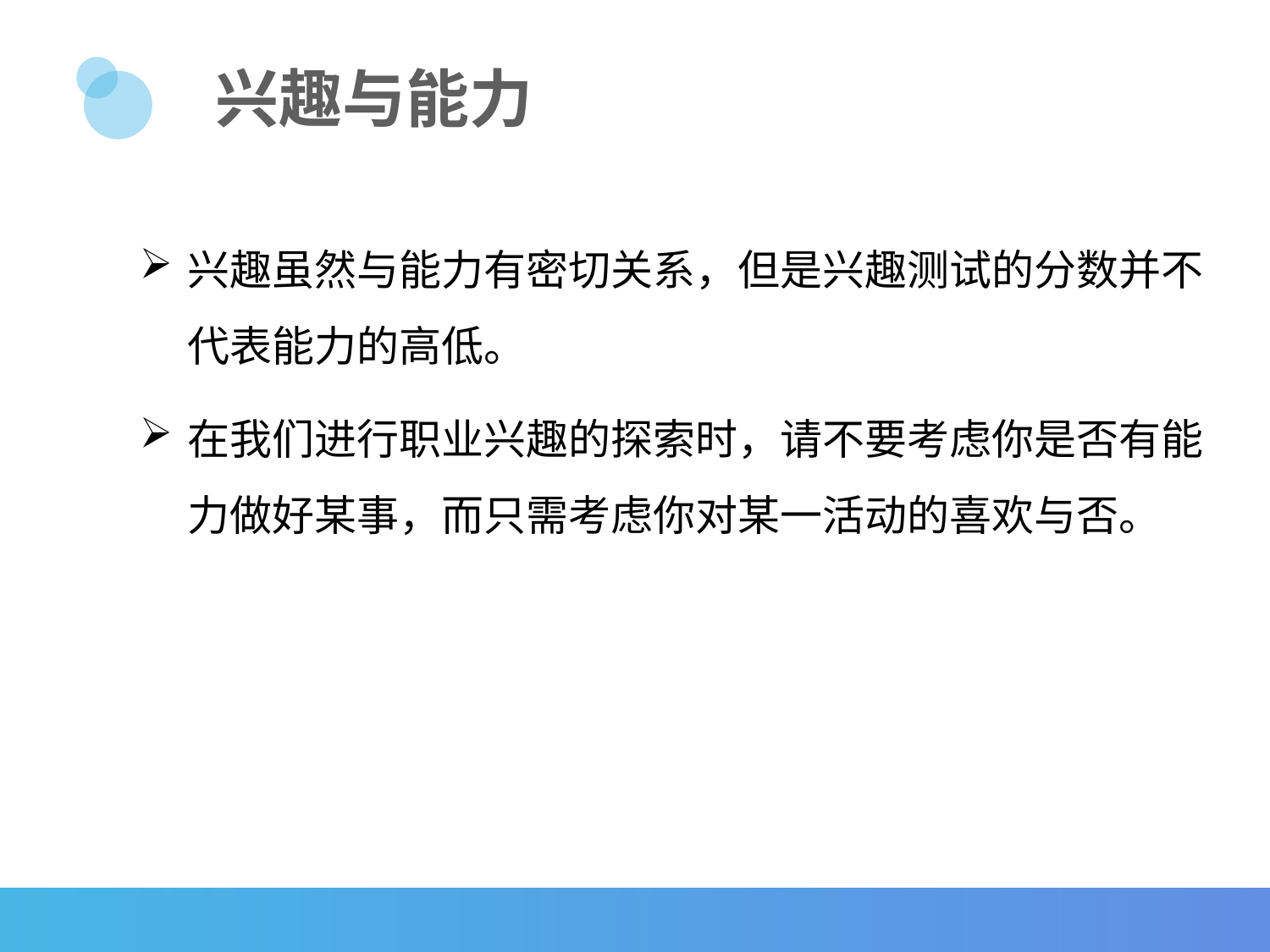

兴趣与能力
兴趣虽然与能力有密切关系，但是兴趣测试的分数并不代表能力的高低。
在我们进行职业兴趣的探索时，请不要考虑你是否有能力做好某事，而只需考虑你对某一活动的喜欢与否。
38